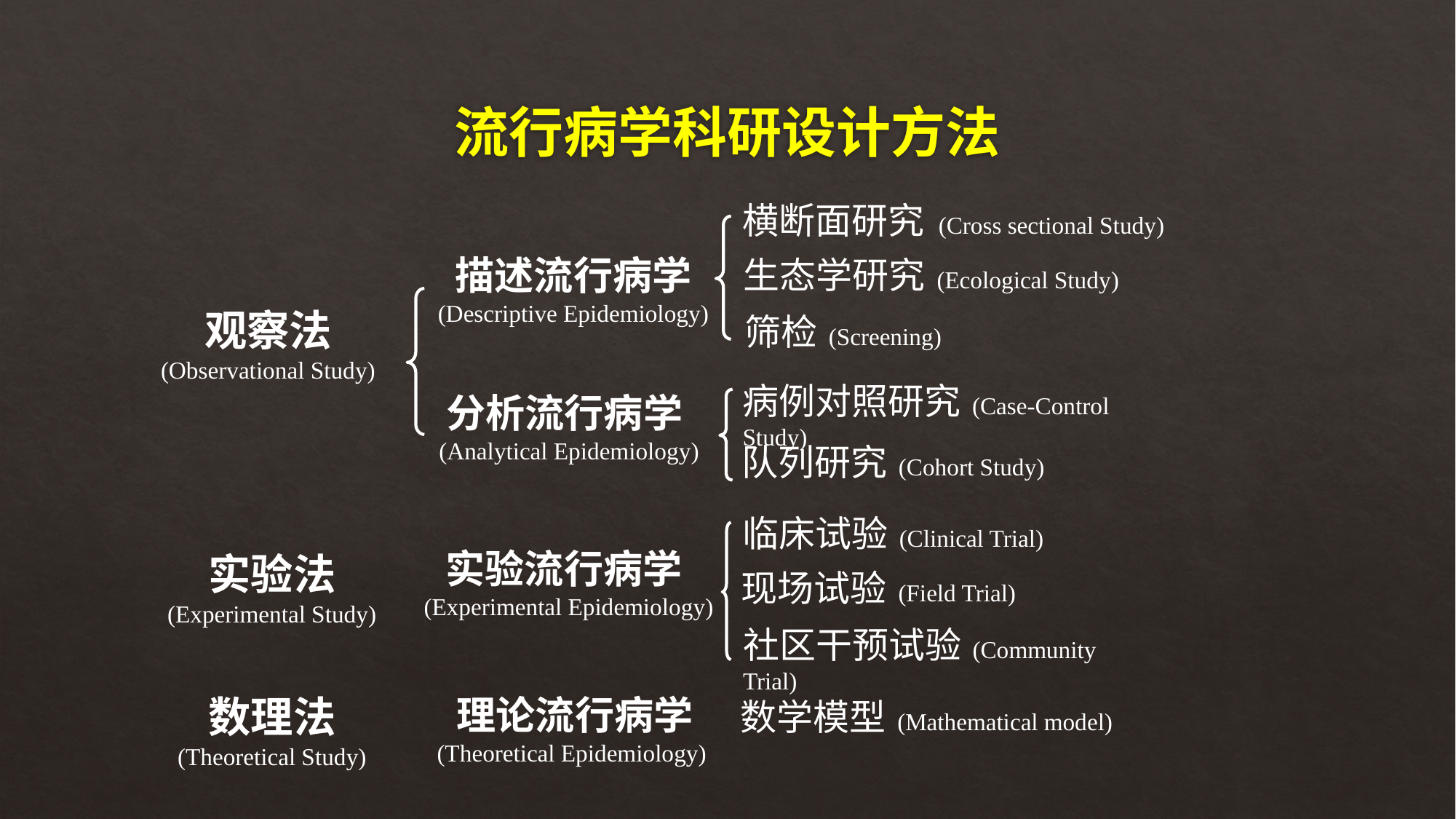

# 流行病学科研设计方法
横断面研究 (Cross sectional Study)

描述流行病学
(Descriptive Epidemiology)
生态学研究 (Ecological Study)

观察法
(Observational Study)

筛检 (Screening)
病例对照研究 (Case-Control Study)
分析流行病学(Analytical Epidemiology)

队列研究 (Cohort Study)
临床试验 (Clinical Trial)

实验流行病学(Experimental Epidemiology)
实验法
(Experimental Study)

现场试验 (Field Trial)
社区干预试验 (Community Trial)
理论流行病学
(Theoretical Epidemiology)
数理法
(Theoretical Study)

数学模型 (Mathematical model)